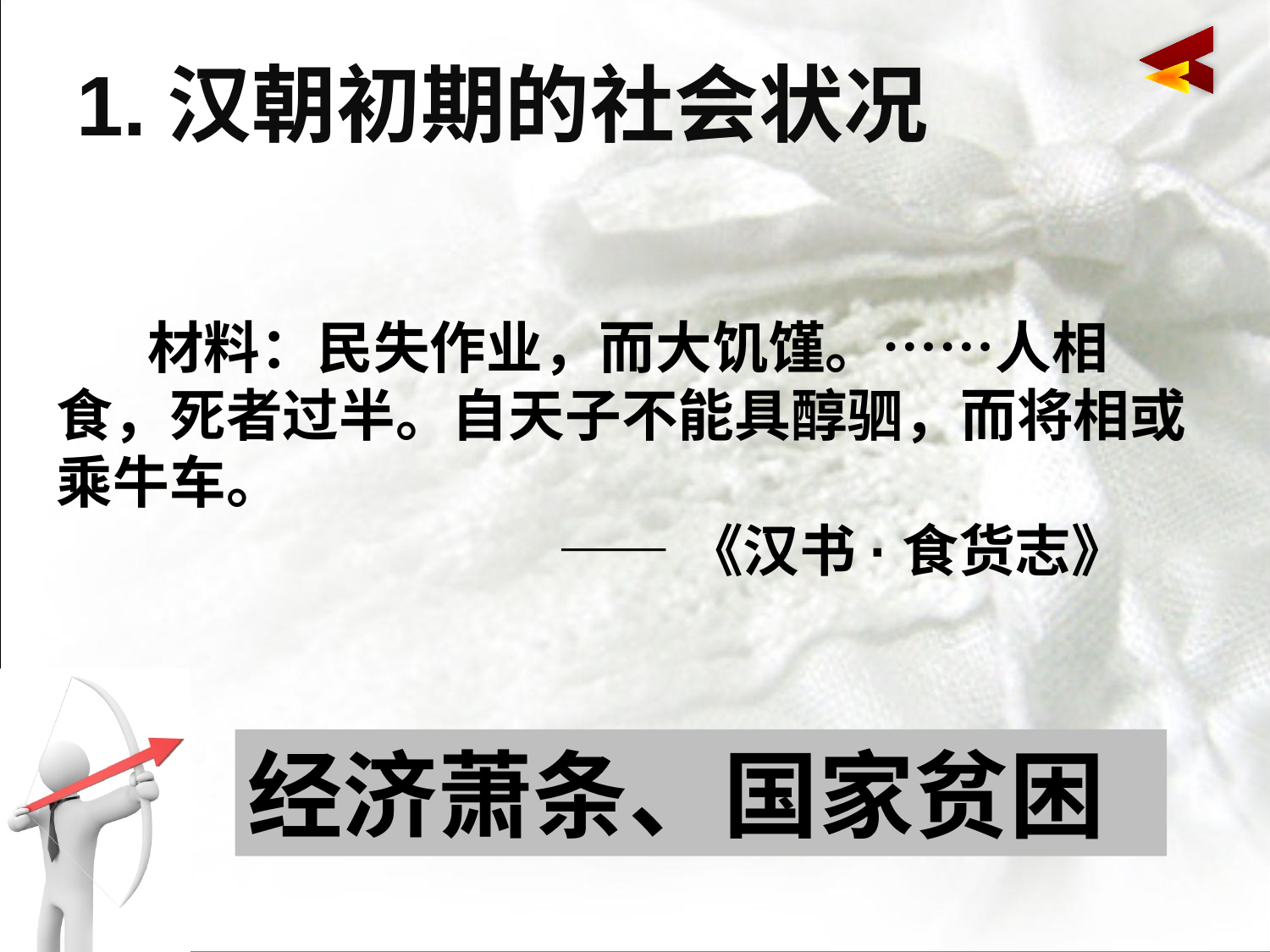

# 1.汉朝初期的社会状况
      材料：民失作业，而大饥馑。……人相食，死者过半。自天子不能具醇驷，而将相或乘牛车。
                                       ——《汉书·食货志》
经济萧条、国家贫困